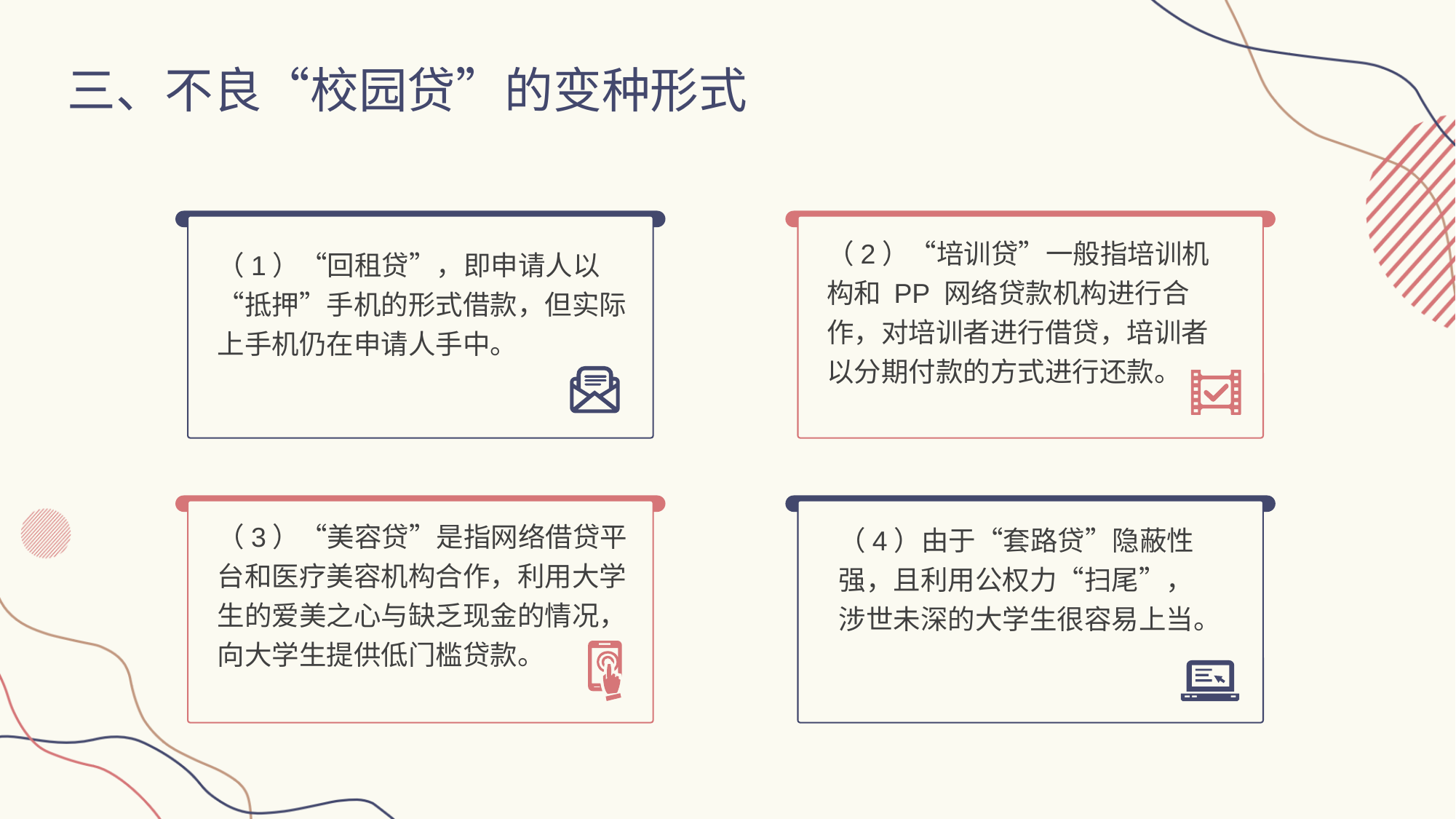

三、不良“校园贷”的变种形式

（1）“回租贷”，即申请人以“抵押”手机的形式借款，但实际上手机仍在申请人手中。

（2）“培训贷”一般指培训机构和 PP 网络贷款机构进行合作，对培训者进行借贷，培训者以分期付款的方式进行还款。

（3）“美容贷”是指网络借贷平台和医疗美容机构合作，利用大学生的爱美之心与缺乏现金的情况，向大学生提供低门槛贷款。

（4）由于“套路贷”隐蔽性强，且利用公权力“扫尾”，涉世未深的大学生很容易上当。